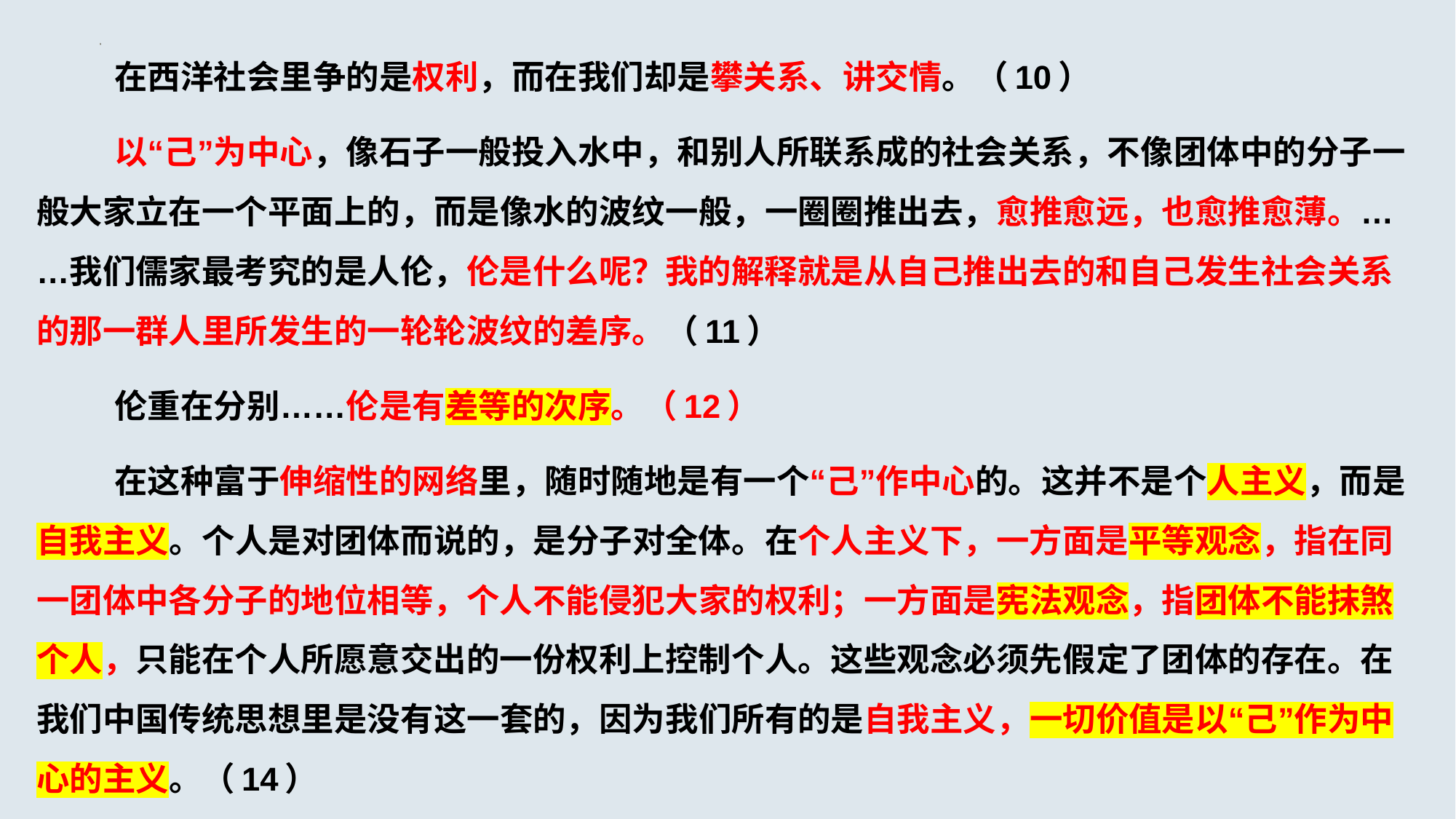

在西洋社会里争的是权利，而在我们却是攀关系、讲交情。（10）
以“己”为中心，像石子一般投入水中，和别人所联系成的社会关系，不像团体中的分子一般大家立在一个平面上的，而是像水的波纹一般，一圈圈推出去，愈推愈远，也愈推愈薄。……我们儒家最考究的是人伦，伦是什么呢？我的解释就是从自己推出去的和自己发生社会关系的那一群人里所发生的一轮轮波纹的差序。（11）
伦重在分别……伦是有差等的次序。（12）
在这种富于伸缩性的网络里，随时随地是有一个“己”作中心的。这并不是个人主义，而是自我主义。个人是对团体而说的，是分子对全体。在个人主义下，一方面是平等观念，指在同一团体中各分子的地位相等，个人不能侵犯大家的权利；一方面是宪法观念，指团体不能抹煞个人，只能在个人所愿意交出的一份权利上控制个人。这些观念必须先假定了团体的存在。在我们中国传统思想里是没有这一套的，因为我们所有的是自我主义，一切价值是以“己”作为中心的主义。（14）